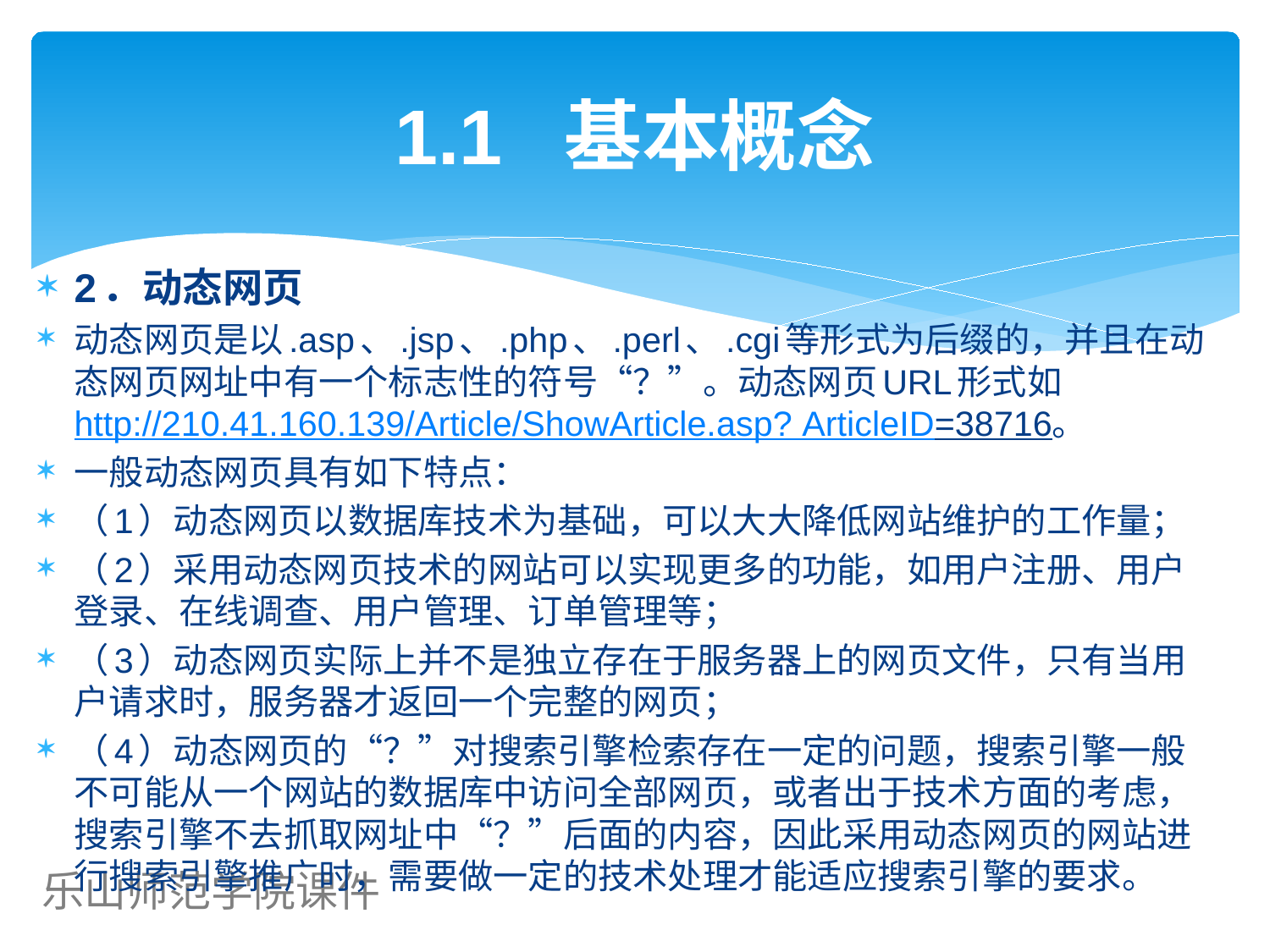

# 1.1  基本概念
2．动态网页
动态网页是以.asp、.jsp、.php、.perl、.cgi等形式为后缀的，并且在动态网页网址中有一个标志性的符号“？”。动态网页URL形式如http://210.41.160.139/Article/ShowArticle.asp? ArticleID=38716。
一般动态网页具有如下特点：
（1）动态网页以数据库技术为基础，可以大大降低网站维护的工作量；
（2）采用动态网页技术的网站可以实现更多的功能，如用户注册、用户登录、在线调查、用户管理、订单管理等；
（3）动态网页实际上并不是独立存在于服务器上的网页文件，只有当用户请求时，服务器才返回一个完整的网页；
（4）动态网页的“？”对搜索引擎检索存在一定的问题，搜索引擎一般不可能从一个网站的数据库中访问全部网页，或者出于技术方面的考虑，搜索引擎不去抓取网址中“？”后面的内容，因此采用动态网页的网站进行搜索引擎推广时，需要做一定的技术处理才能适应搜索引擎的要求。